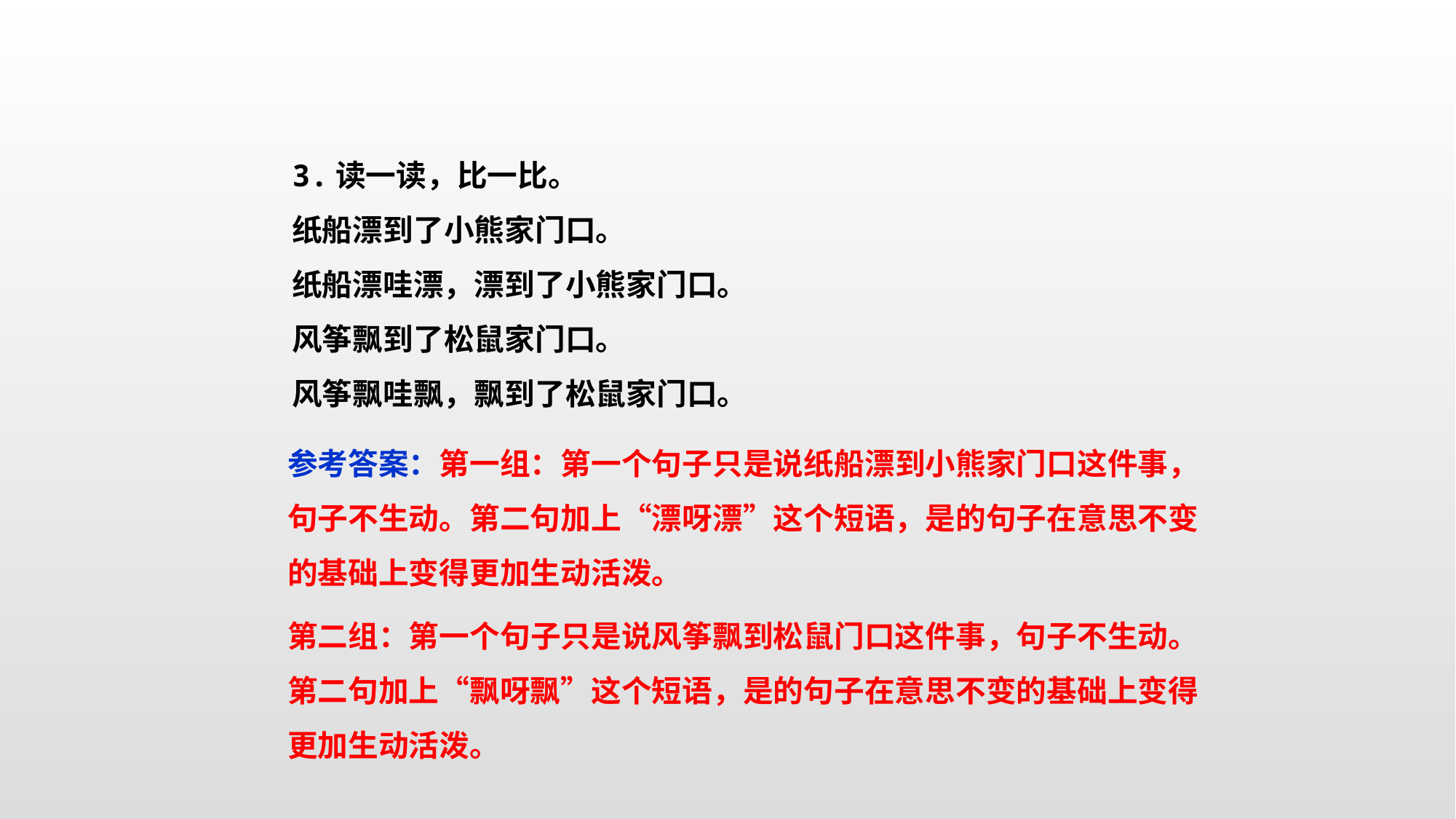

3.读一读，比一比。
纸船漂到了小熊家门口。
纸船漂哇漂，漂到了小熊家门口。
风筝飘到了松鼠家门口。
风筝飘哇飘，飘到了松鼠家门口。
参考答案：第一组：第一个句子只是说纸船漂到小熊家门口这件事，句子不生动。第二句加上“漂呀漂”这个短语，是的句子在意思不变的基础上变得更加生动活泼。
第二组：第一个句子只是说风筝飘到松鼠门口这件事，句子不生动。第二句加上“飘呀飘”这个短语，是的句子在意思不变的基础上变得更加生动活泼。